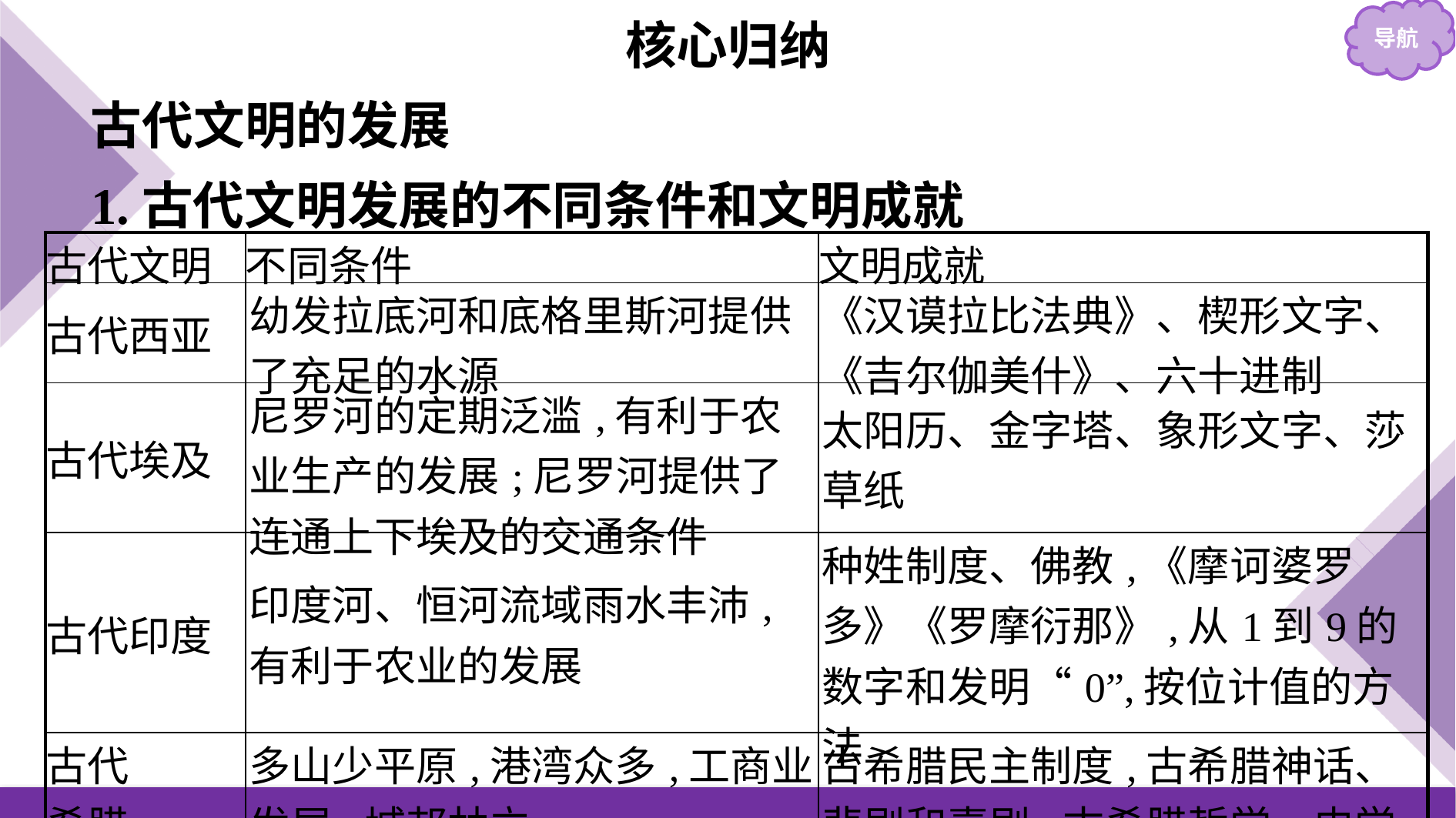

核心归纳
古代文明的发展
1.古代文明发展的不同条件和文明成就
| 古代文明 | 不同条件 | 文明成就 |
| --- | --- | --- |
| 古代西亚 | 幼发拉底河和底格里斯河提供了充足的水源 | 《汉谟拉比法典》、楔形文字、《吉尔伽美什》、六十进制 |
| 古代埃及 | 尼罗河的定期泛滥,有利于农业生产的发展;尼罗河提供了连通上下埃及的交通条件 | 太阳历、金字塔、象形文字、莎草纸 |
| 古代印度 | 印度河、恒河流域雨水丰沛,有利于农业的发展 | 种姓制度、佛教,《摩诃婆罗多》《罗摩衍那》,从1到9的数字和发明“0”,按位计值的方法 |
| 古代 希腊 | 多山少平原,港湾众多,工商业发展,城邦林立 | 古希腊民主制度,古希腊神话、悲剧和喜剧,古希腊哲学、史学 |